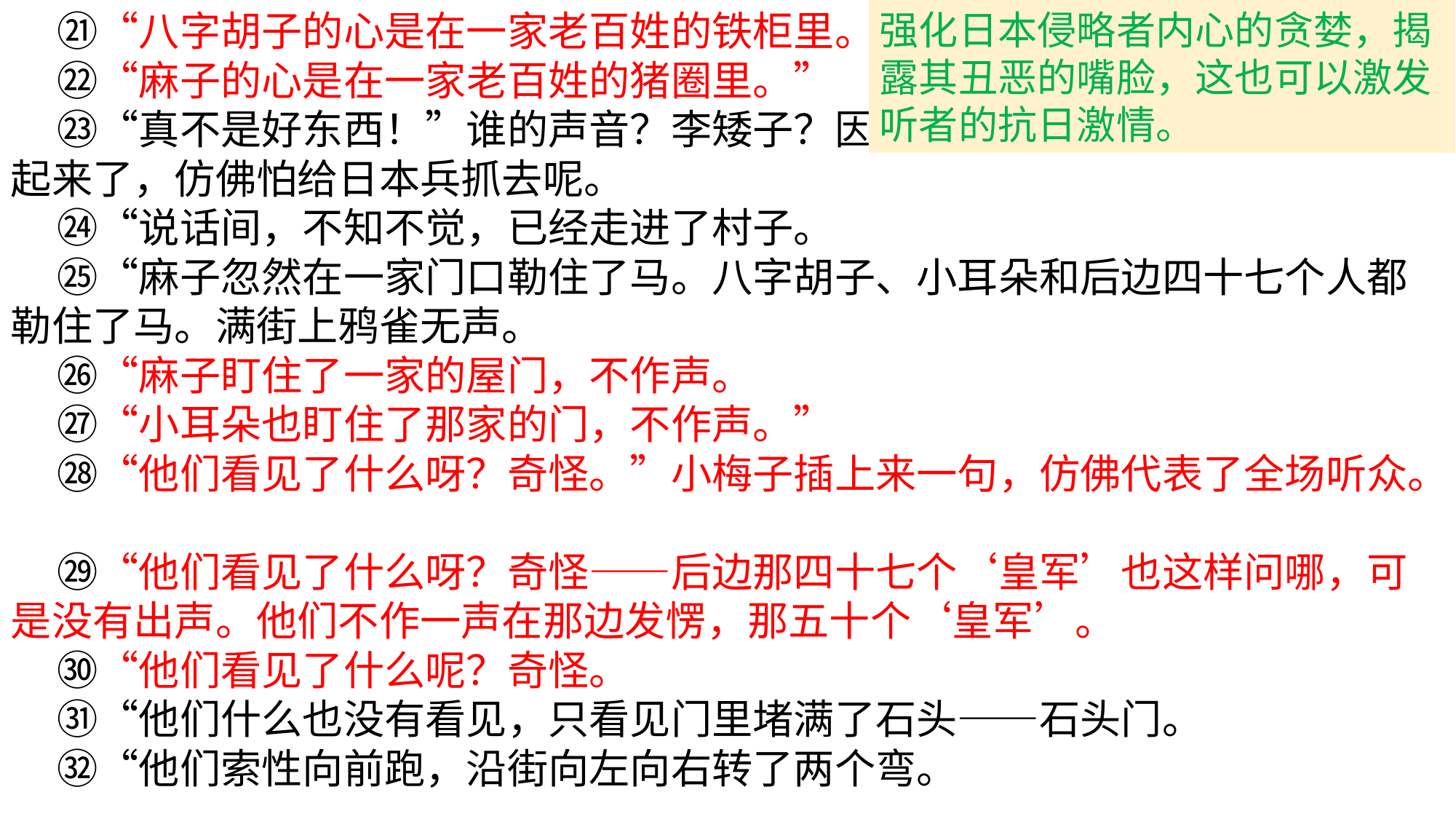

㉑“八字胡子的心是在一家老百姓的铁柜里。
    ㉒“麻子的心是在一家老百姓的猪圈里。”
    ㉓“真不是好东西！”谁的声音？李矮子？因为隔壁李矮子院里的驴忽然叫起来了，仿佛怕给日本兵抓去呢。
    ㉔“说话间，不知不觉，已经走进了村子。
    ㉕“麻子忽然在一家门口勒住了马。八字胡子、小耳朵和后边四十七个人都勒住了马。满街上鸦雀无声。
    ㉖“麻子盯住了一家的屋门，不作声。
    ㉗“小耳朵也盯住了那家的门，不作声。”
    ㉘“他们看见了什么呀？奇怪。”小梅子插上来一句，仿佛代表了全场听众。
    ㉙“他们看见了什么呀？奇怪——后边那四十七个‘皇军’也这样问哪，可是没有出声。他们不作一声在那边发愣，那五十个‘皇军’。
    ㉚“他们看见了什么呢？奇怪。
    ㉛“他们什么也没有看见，只看见门里堵满了石头——石头门。
    ㉜“他们索性向前跑，沿街向左向右转了两个弯。
强化日本侵略者内心的贪婪，揭露其丑恶的嘴脸，这也可以激发听者的抗日激情。